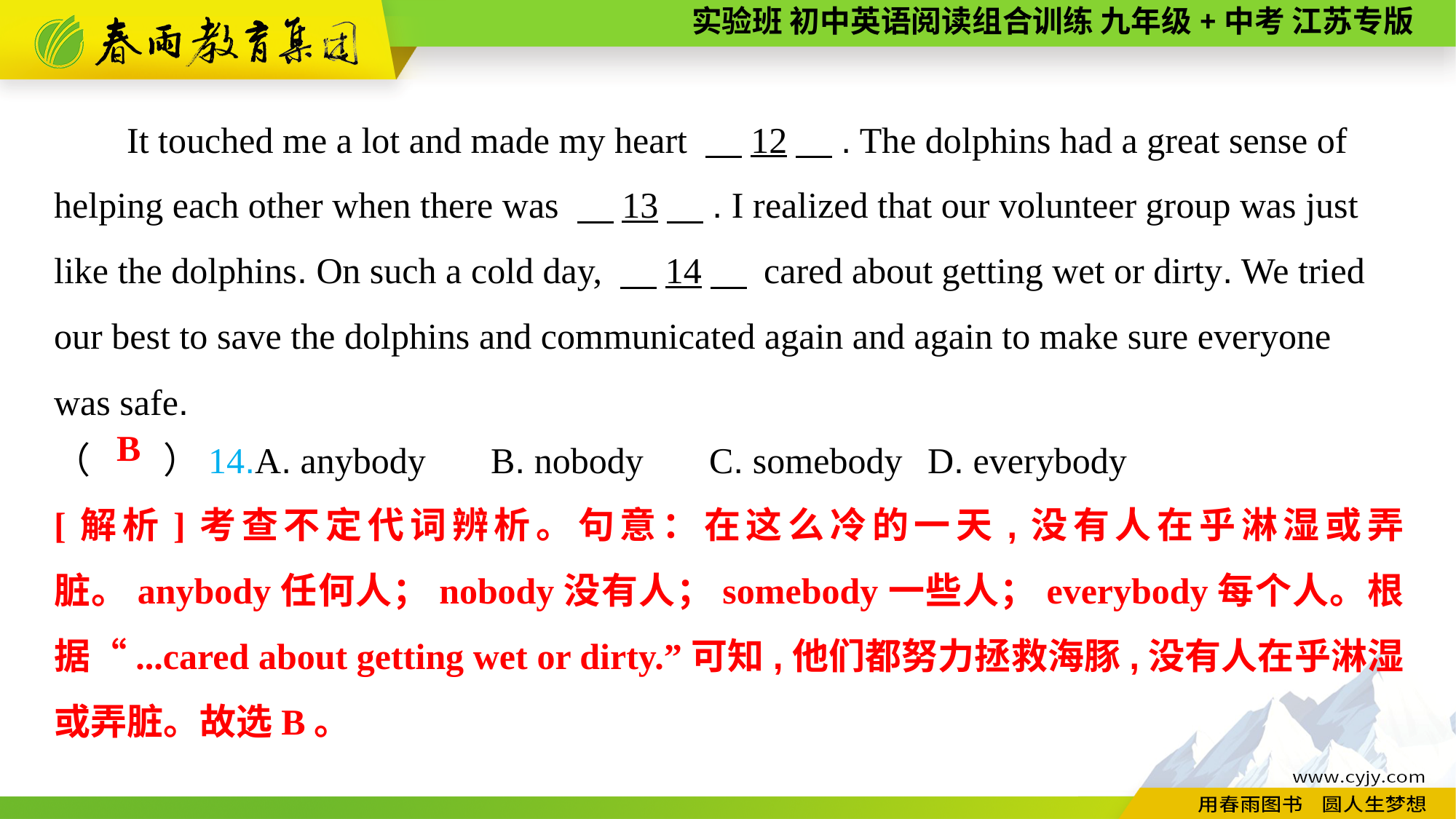

It touched me a lot and made my heart 　12　. The dolphins had a great sense of helping each other when there was 　13　. I realized that our volunteer group was just like the dolphins. On such a cold day, 　14　 cared about getting wet or dirty. We tried our best to save the dolphins and communicated again and again to make sure everyone
was safe.
（　　）14.A. anybody	B. nobody	C. somebody	D. everybody
B
[解析]考查不定代词辨析。句意：在这么冷的一天,没有人在乎淋湿或弄脏。anybody任何人；nobody没有人；somebody一些人；everybody每个人。根据“...cared about getting wet or dirty.”可知,他们都努力拯救海豚,没有人在乎淋湿或弄脏。故选B。